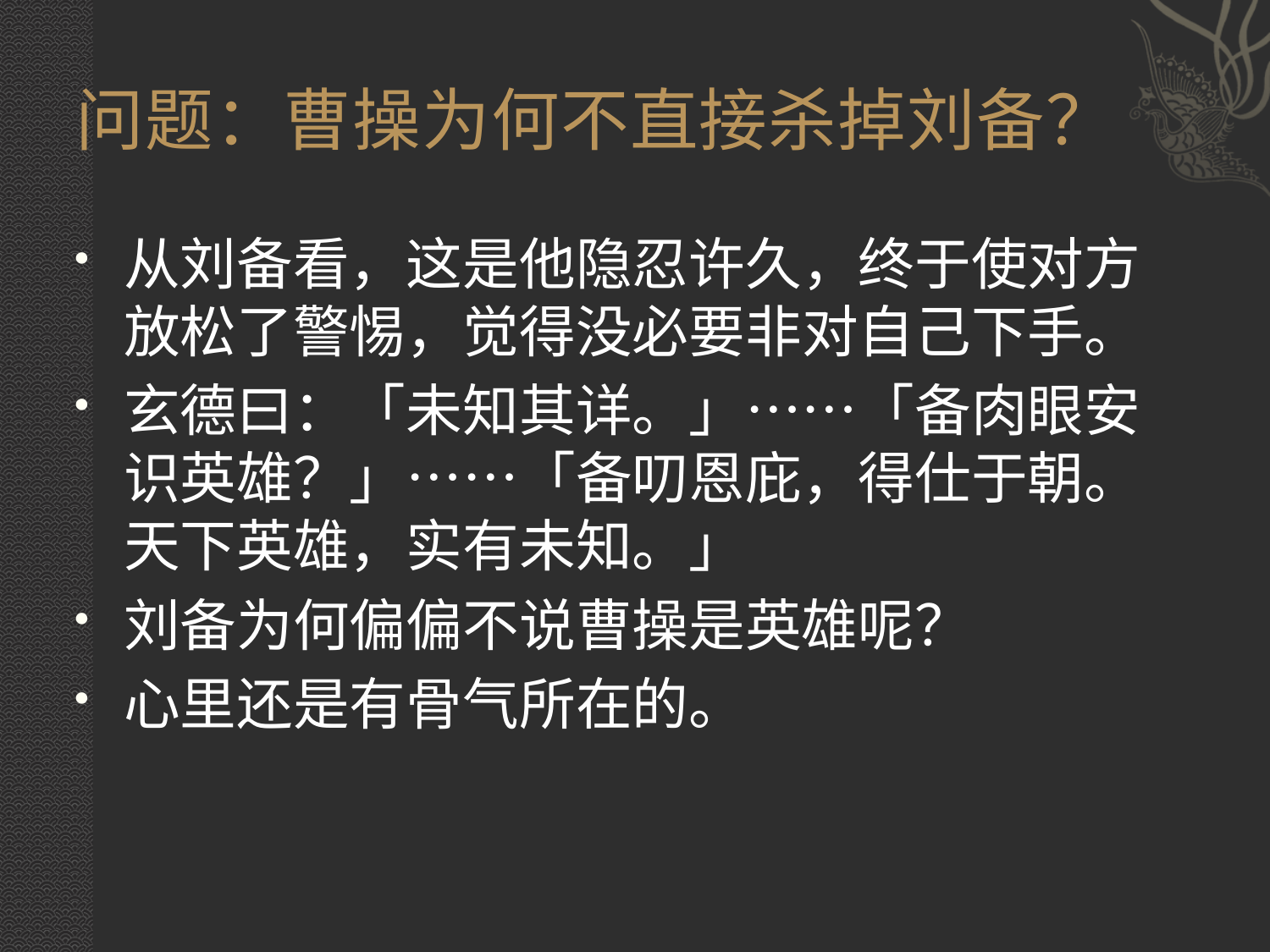

# 问题：曹操为何不直接杀掉刘备？
从刘备看，这是他隐忍许久，终于使对方放松了警惕，觉得没必要非对自己下手。
玄德曰：「未知其详。」……「备肉眼安识英雄？」……「备叨恩庇，得仕于朝。天下英雄，实有未知。」
刘备为何偏偏不说曹操是英雄呢？
心里还是有骨气所在的。